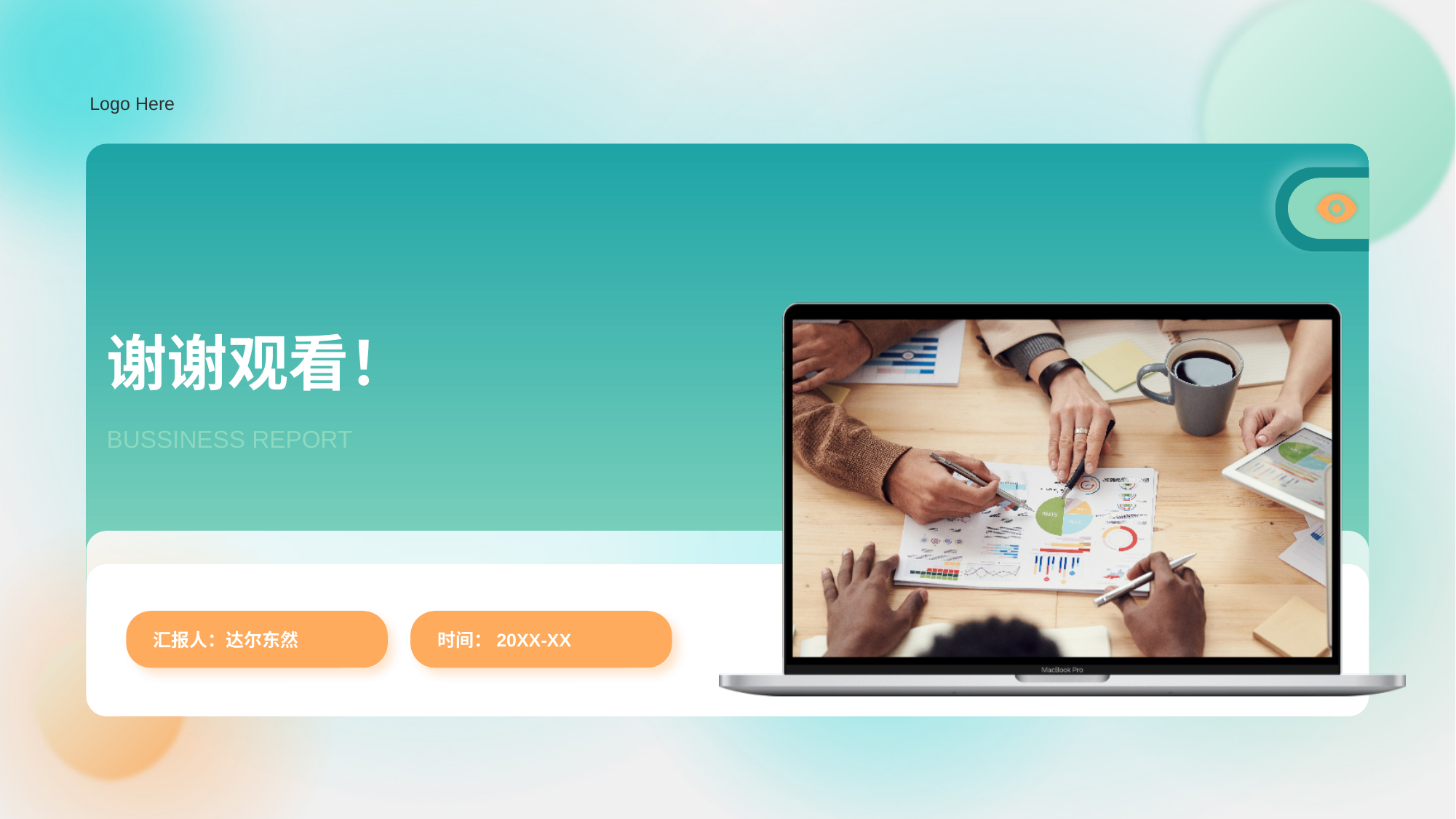

Logo Here
# 谢谢观看！
BUSSINESS REPORT
汇报人：达尔东然
时间：20XX-XX